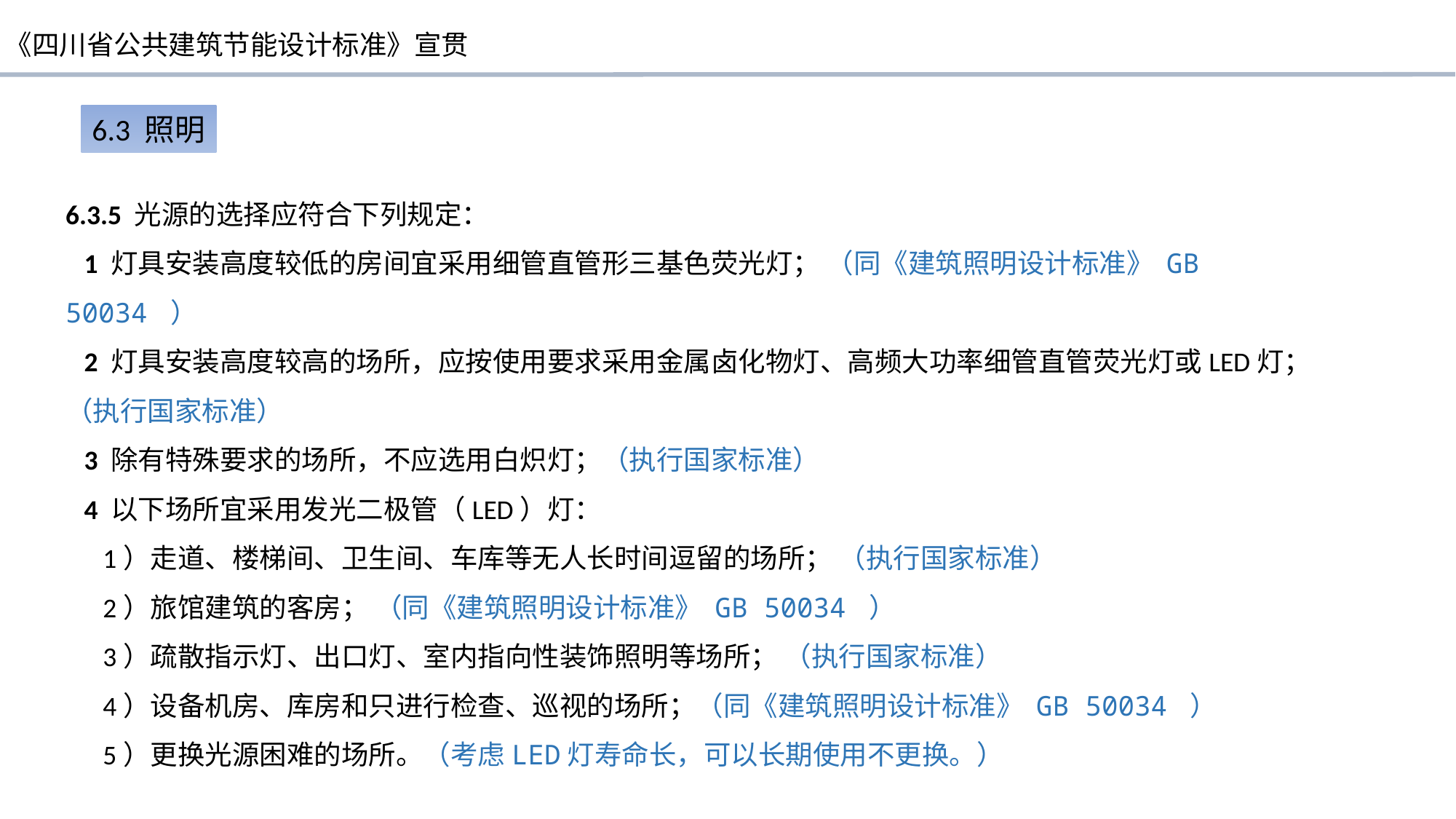

6.3 照明
6.3.5 光源的选择应符合下列规定：
   1 灯具安装高度较低的房间宜采用细管直管形三基色荧光灯； （同《建筑照明设计标准》 GB 50034 ）
   2 灯具安装高度较高的场所，应按使用要求采用金属卤化物灯、高频大功率细管直管荧光灯或LED灯；（执行国家标准）
   3 除有特殊要求的场所，不应选用白炽灯；（执行国家标准）
   4 以下场所宜采用发光二极管（LED）灯：
      1）走道、楼梯间、卫生间、车库等无人长时间逗留的场所； （执行国家标准）
      2）旅馆建筑的客房； （同《建筑照明设计标准》 GB 50034 ）
      3）疏散指示灯、出口灯、室内指向性装饰照明等场所； （执行国家标准）
      4）设备机房、库房和只进行检查、巡视的场所；（同《建筑照明设计标准》 GB 50034 ）
      5）更换光源困难的场所。（考虑LED灯寿命长，可以长期使用不更换。）